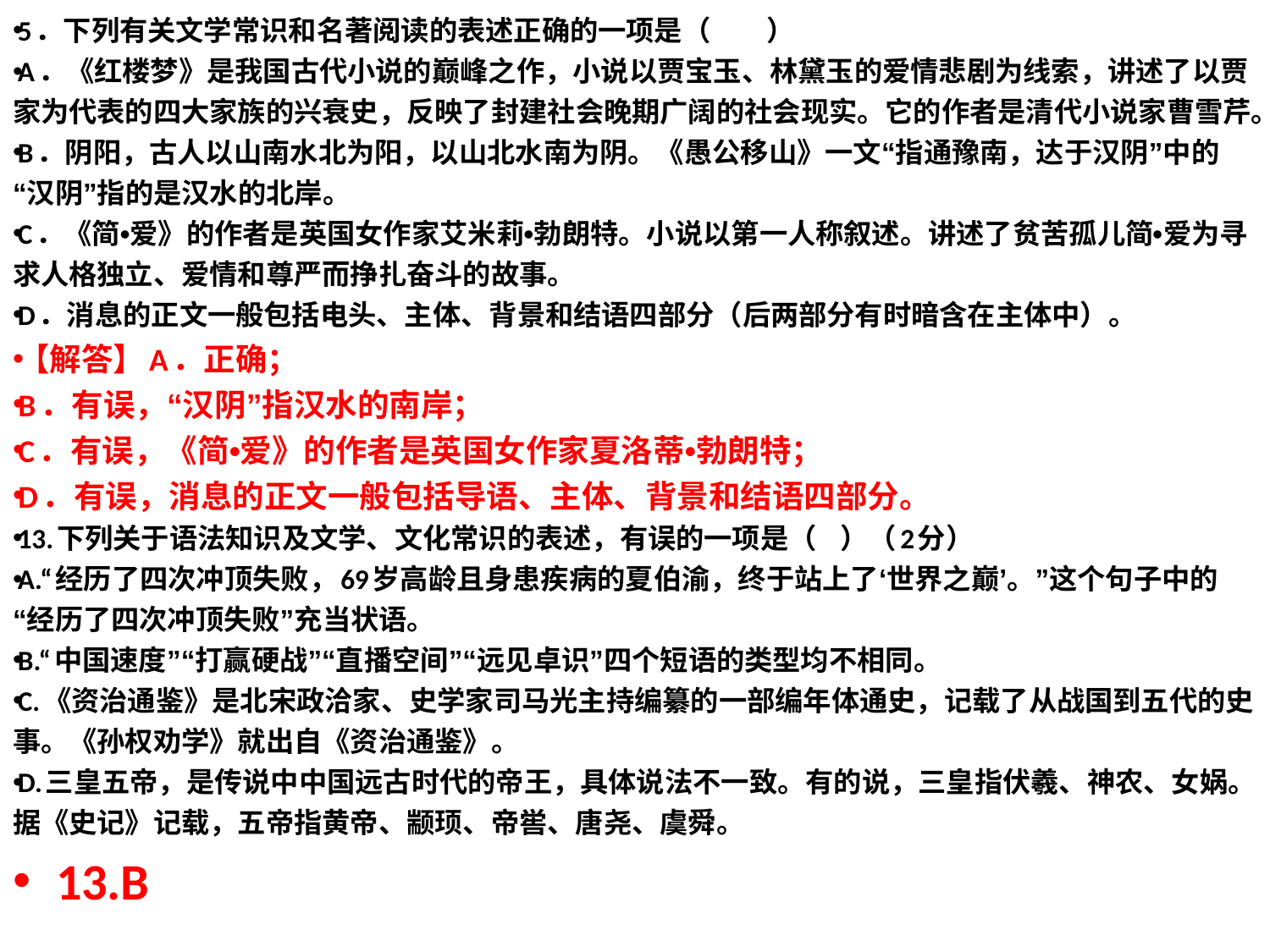

5．下列有关文学常识和名著阅读的表述正确的一项是（　　）
A．《红楼梦》是我国古代小说的巅峰之作，小说以贾宝玉、林黛玉的爱情悲剧为线索，讲述了以贾家为代表的四大家族的兴衰史，反映了封建社会晚期广阔的社会现实。它的作者是清代小说家曹雪芹。
B．阴阳，古人以山南水北为阳，以山北水南为阴。《愚公移山》一文“指通豫南，达于汉阴”中的“汉阴”指的是汉水的北岸。
C．《简•爱》的作者是英国女作家艾米莉•勃朗特。小说以第一人称叙述。讲述了贫苦孤儿简•爱为寻求人格独立、爱情和尊严而挣扎奋斗的故事。
D．消息的正文一般包括电头、主体、背景和结语四部分（后两部分有时暗含在主体中）。
【解答】A．正确；
B．有误，“汉阴”指汉水的南岸；
C．有误，《简•爱》的作者是英国女作家夏洛蒂•勃朗特；
D．有误，消息的正文一般包括导语、主体、背景和结语四部分。
13.下列关于语法知识及文学、文化常识的表述，有误的一项是（   ）（2分）
A.“经历了四次冲顶失败，69岁高龄且身患疾病的夏伯渝，终于站上了‘世界之巅’。”这个句子中的“经历了四次冲顶失败”充当状语。
B.“中国速度”“打赢硬战”“直播空间”“远见卓识”四个短语的类型均不相同。
C.《资治通鉴》是北宋政洽家、史学家司马光主持编纂的一部编年体通史，记载了从战国到五代的史事。《孙权劝学》就出自《资治通鉴》。
D.三皇五帝，是传说中中国远古时代的帝王，具体说法不一致。有的说，三皇指伏羲、神农、女娲。据《史记》记载，五帝指黄帝、颛顼、帝喾、唐尧、虞舜。
13.B

#